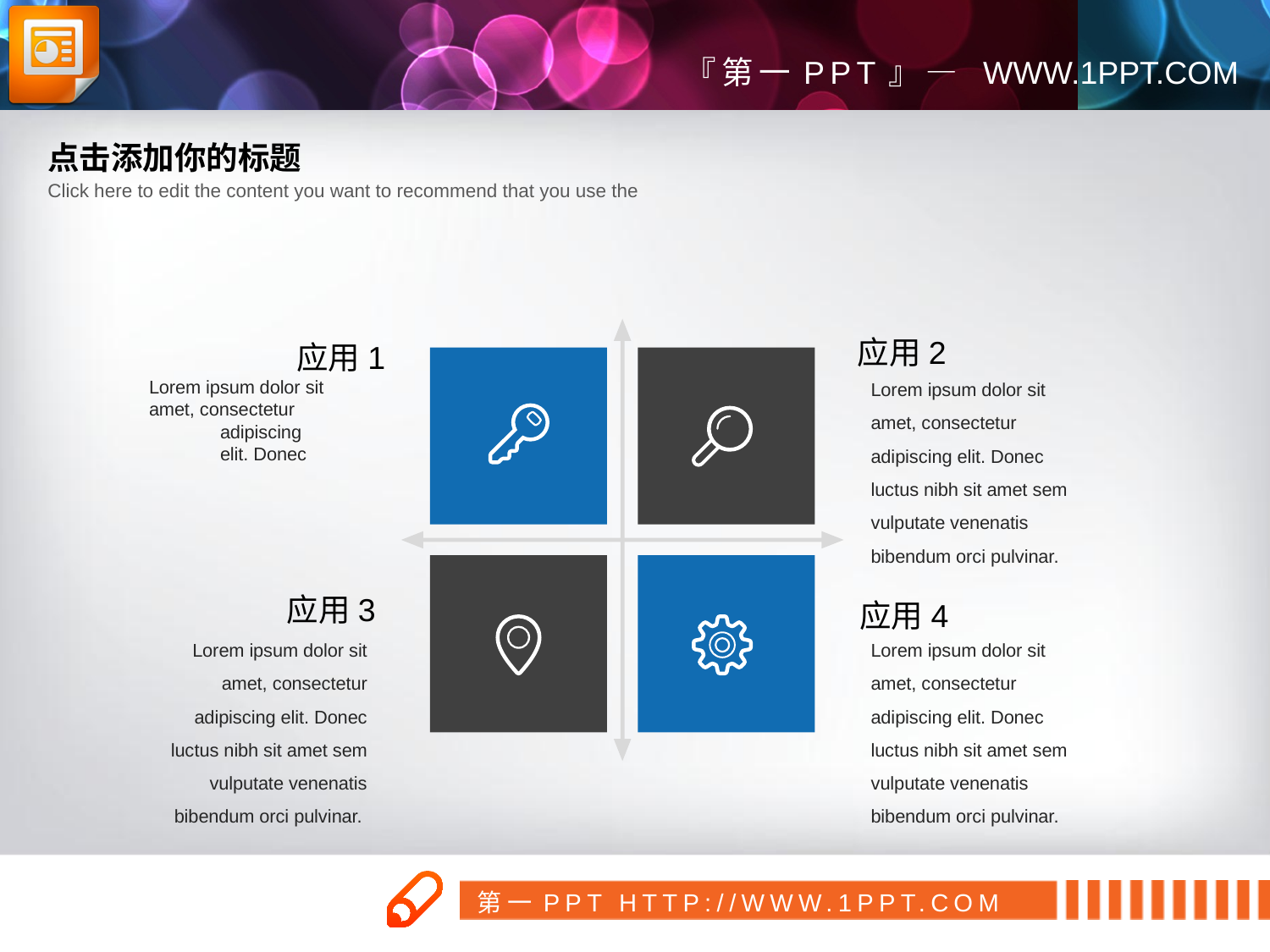

点击添加你的标题
Click here to edit the content you want to recommend that you use the

应用2
应用1

Lorem ipsum dolor sit amet, consectetur adipiscing elit. Donec luctus nibh sit amet sem vulputate venenatis bibendum orci pulvinar.
Lorem ipsum dolor sit amet, consectetur
              adipiscing
              elit. Donec

应用3
应用4

Lorem ipsum dolor sit amet, consectetur adipiscing elit. Donec luctus nibh sit amet sem vulputate venenatis bibendum orci pulvinar.
Lorem ipsum dolor sit amet, consectetur adipiscing elit. Donec luctus nibh sit amet sem vulputate venenatis bibendum orci pulvinar.